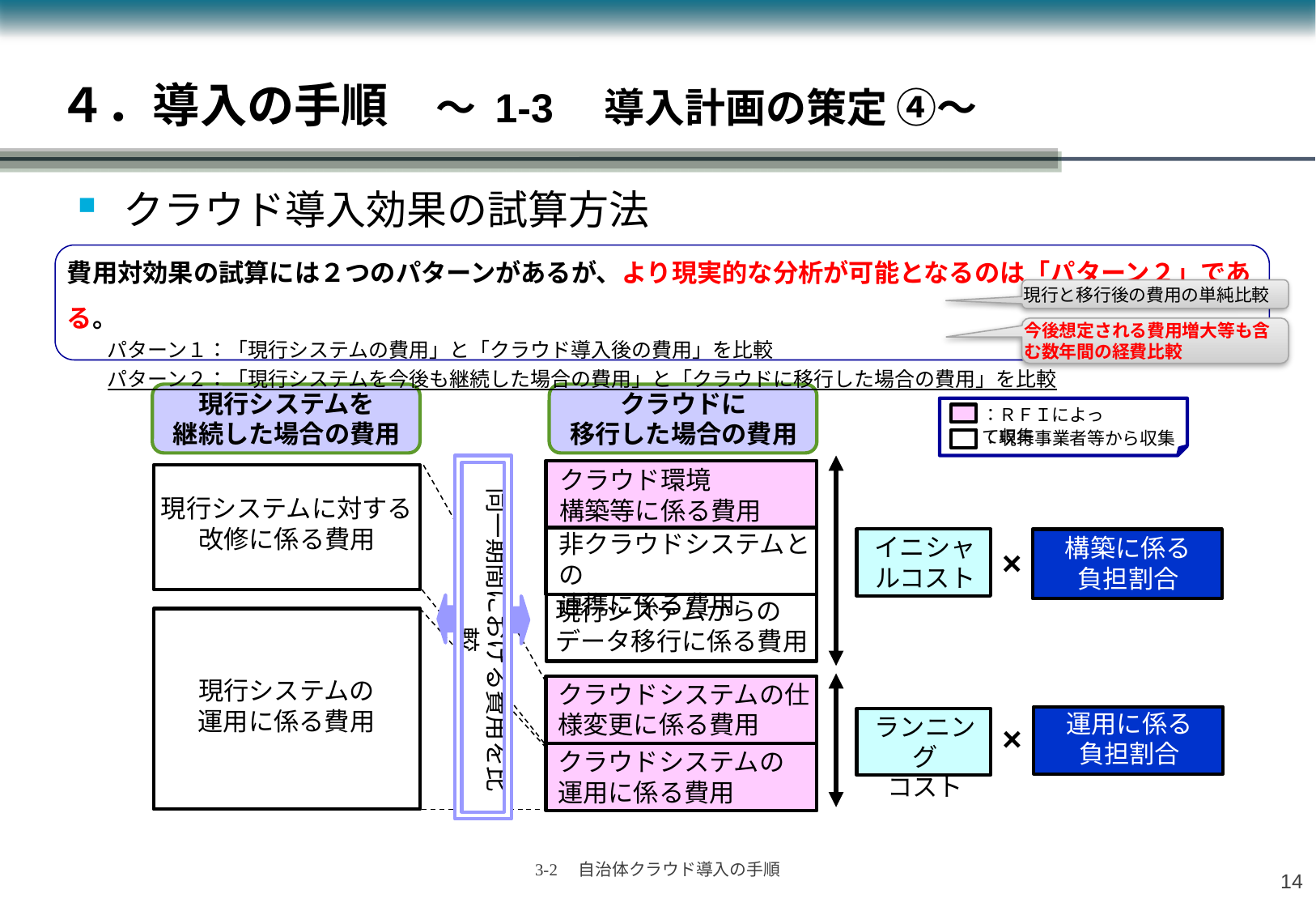

# ４．導入の手順　～ 1-3　導入計画の策定 ④～
クラウド導入効果の試算方法
費用対効果の試算には２つのパターンがあるが、より現実的な分析が可能となるのは「パターン２」である。
　　パターン１：「現行システムの費用」と「クラウド導入後の費用」を比較
　　パターン２：「現行システムを今後も継続した場合の費用」と「クラウドに移行した場合の費用」を比較

現行と移行後の費用の単純比較
今後想定される費用増大等も含む数年間の経費比較
現行システムを
継続した場合の費用
クラウドに
移行した場合の費用

：ＲＦＩによって収集

：現行事業者等から収集

クラウド環境
構築等に係る費用

同一期間における費用を比較

現行システムに対する
改修に係る費用
非クラウドシステムとの
連携に係る費用
イニシャルコスト
構築に係る
負担割合

×
現行システムからの
データ移行に係る費用

現行システムの
運用に係る費用
クラウドシステムの仕様変更に係る費用

運用に係る
負担割合
ランニング
コスト

×
クラウドシステムの
運用に係る費用

14
3-2　自治体クラウド導入の手順